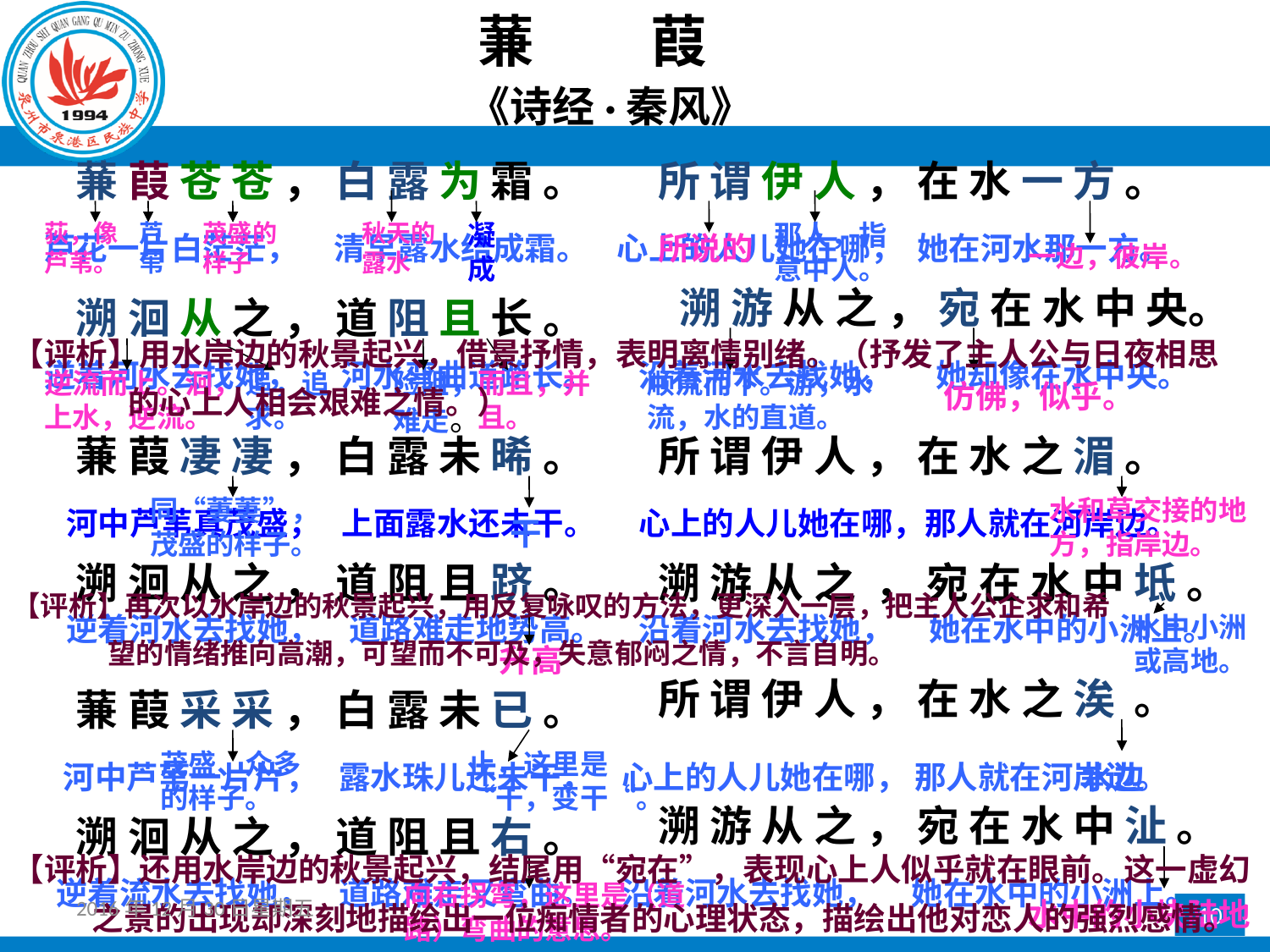

蒹         葭
《诗经·秦风》
蒹 葭 苍 苍 ， 白 露 为 霜 。
所 谓 伊 人 ， 在 水 一 方 。

荻，像芦苇。
芦苇
茂盛的样子

秋天的露水
凝成
那人，指意中人。
芦花一片白茫茫，     清早露水结成霜。    心上的人儿她在哪，  她在河水那一方。
所说的
一边，彼岸。
溯 游 从 之 ， 宛 在 水 中 央。
溯 洄 从 之 ， 道 阻 且 长 。
【评析】用水岸边的秋景起兴，借景抒情，表明离情别绪。（抒发了主人公与日夜相思
               的心上人相会艰难之情。）

逆着河水去找她，      河水弯曲道路长。      沿着河水去找她，      她却像在水中央。
逆流而上。洄，上水，逆流。
追，追求。
险阻，难走。
而且，并且。
顺流而下。游，水流，水的直道。
仿佛，似乎。
蒹 葭 凄 凄 ， 白 露 未 晞 。
所 谓 伊 人 ， 在 水 之 湄 。

同“萋萋”，茂盛的样子。
水和草交接的地方，指岸边。
  河中芦苇真茂盛，   上面露水还未干。      心上的人儿她在哪，那人就在河岸边。
干
溯 洄 从 之 ， 道 阻 且 跻 。
溯 游 从 之  ， 宛 在 水 中 坻 。
【评析】再次以水岸边的秋景起兴，用反复咏叹的方法，更深入一层，把主人公企求和希
              望的情绪推向高潮，可望而不可及，失意郁闷之情，不言自明。
  逆着河水去找她，    道路难走地势高。     沿着河水去找她，     她在水中的小洲上。

水中小洲或高地。

升高
所 谓 伊 人 ， 在 水 之 涘  。
蒹 葭 采 采 ， 白 露 未 已 。

茂盛、众多的样子。
止，这里是“干，变干“。
      河中芦苇一片片，   露水珠儿还未干，    心上的人儿她在哪， 那人就在河岸边。
水边
溯 游 从 之 ， 宛 在 水 中 沚 。
溯 洄 从 之 ， 道 阻 且 右 。
【评析】还用水岸边的秋景起兴，结尾用“宛在”，表现心上人似乎就在眼前。这一虚幻
          之景的出现却深刻地描绘出一位痴情者的心理状态，描绘出他对恋人的强烈感情。

     逆着流水去找她，    道路难走又弯曲。    沿着河水去找她，     她在水中的小洲上。
向右拐弯，这里是（道路）弯曲的意思。
2016年12月30日星期五
水中的小块陆地